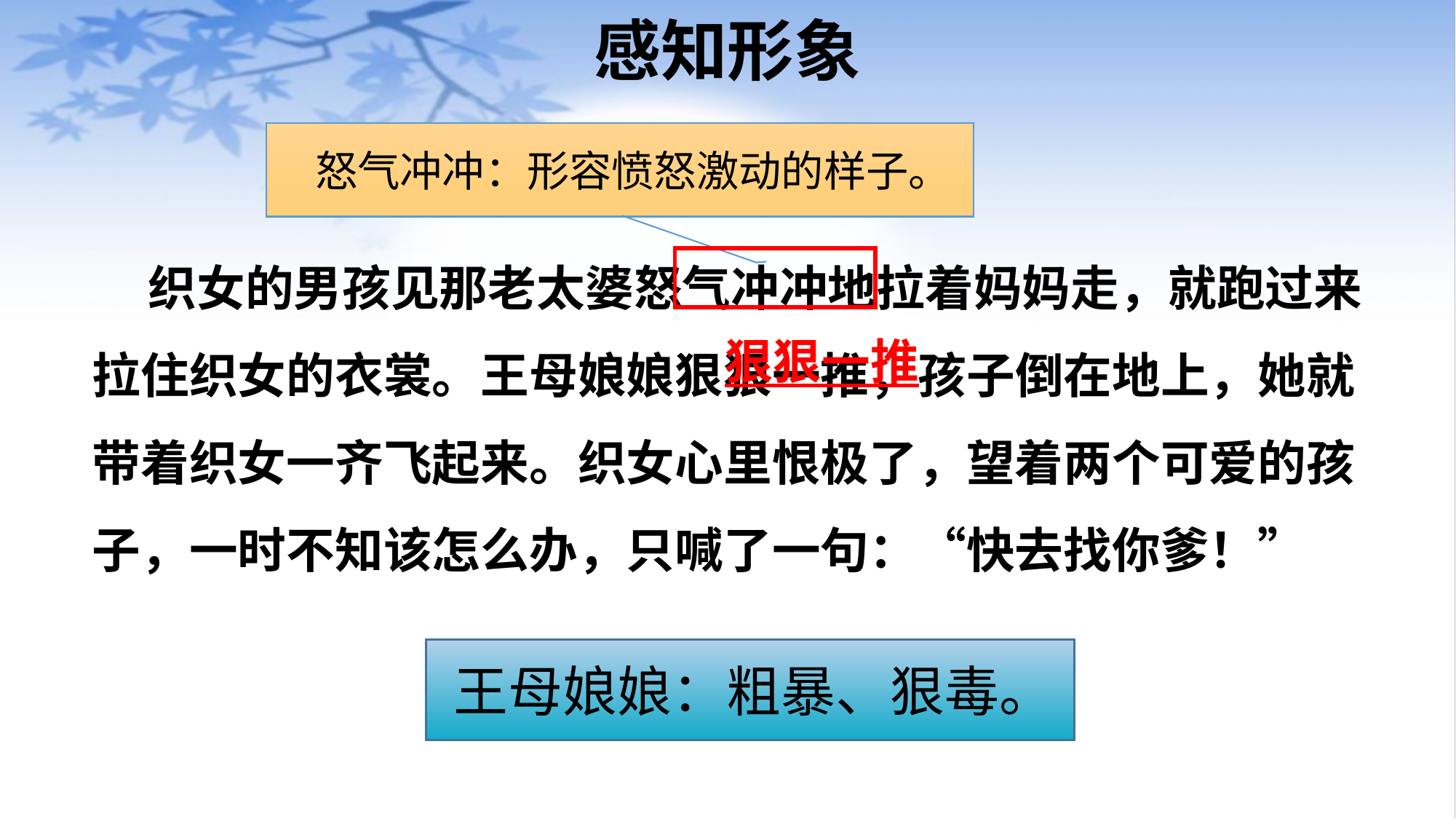

感知形象

    怒气冲冲：形容愤怒激动的样子。

    织女的男孩见那老太婆怒气冲冲地拉着妈妈走，就跑过来拉住织女的衣裳。王母娘娘狠狠一推，孩子倒在地上，她就带着织女一齐飞起来。织女心里恨极了，望着两个可爱的孩子，一时不知该怎么办，只喊了一句：“快去找你爹！”
狠狠一推

 王母娘娘：粗暴、狠毒。